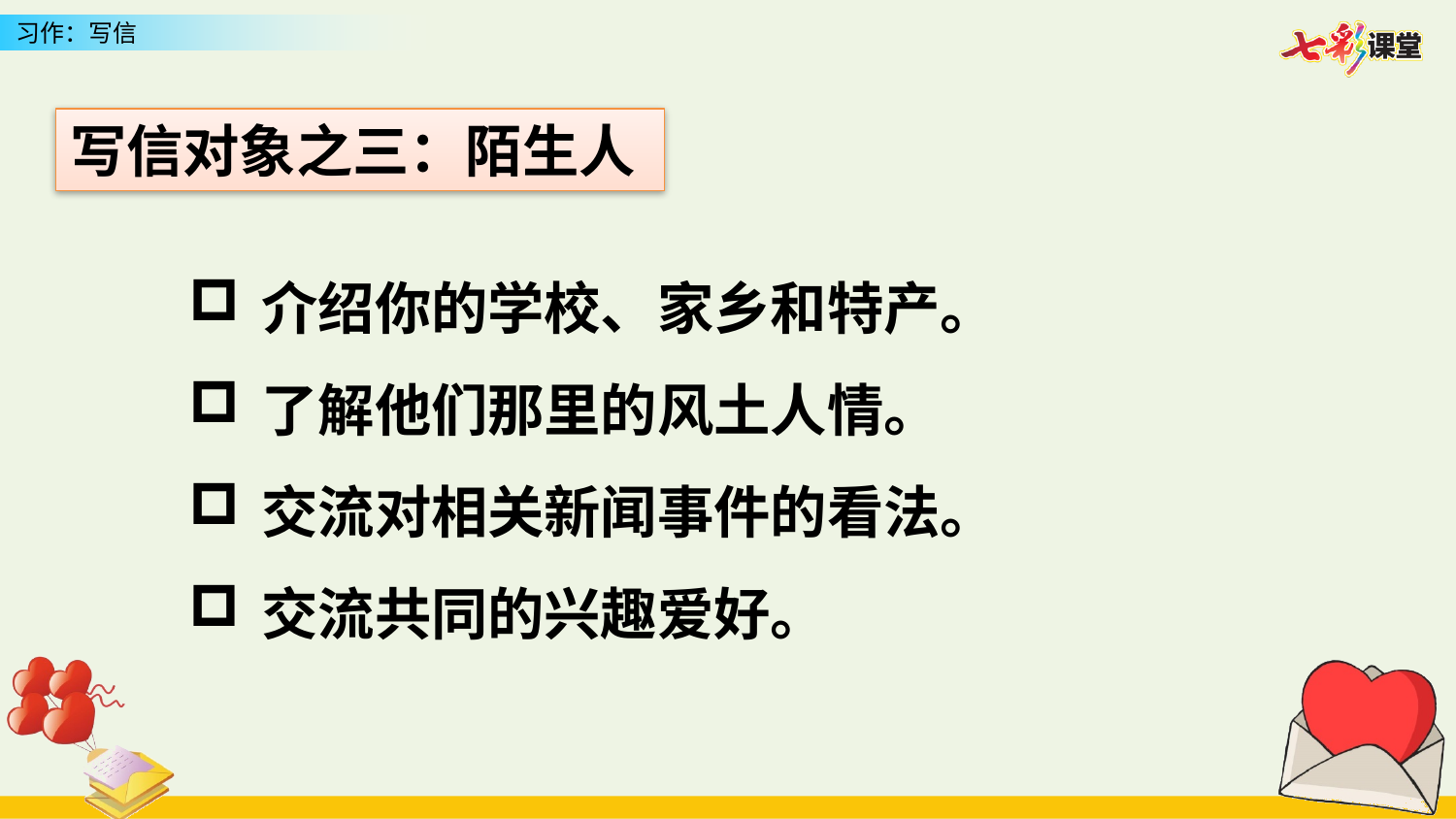

写信对象之三：陌生人
介绍你的学校、家乡和特产。
了解他们那里的风土人情。
交流对相关新闻事件的看法。
交流共同的兴趣爱好。